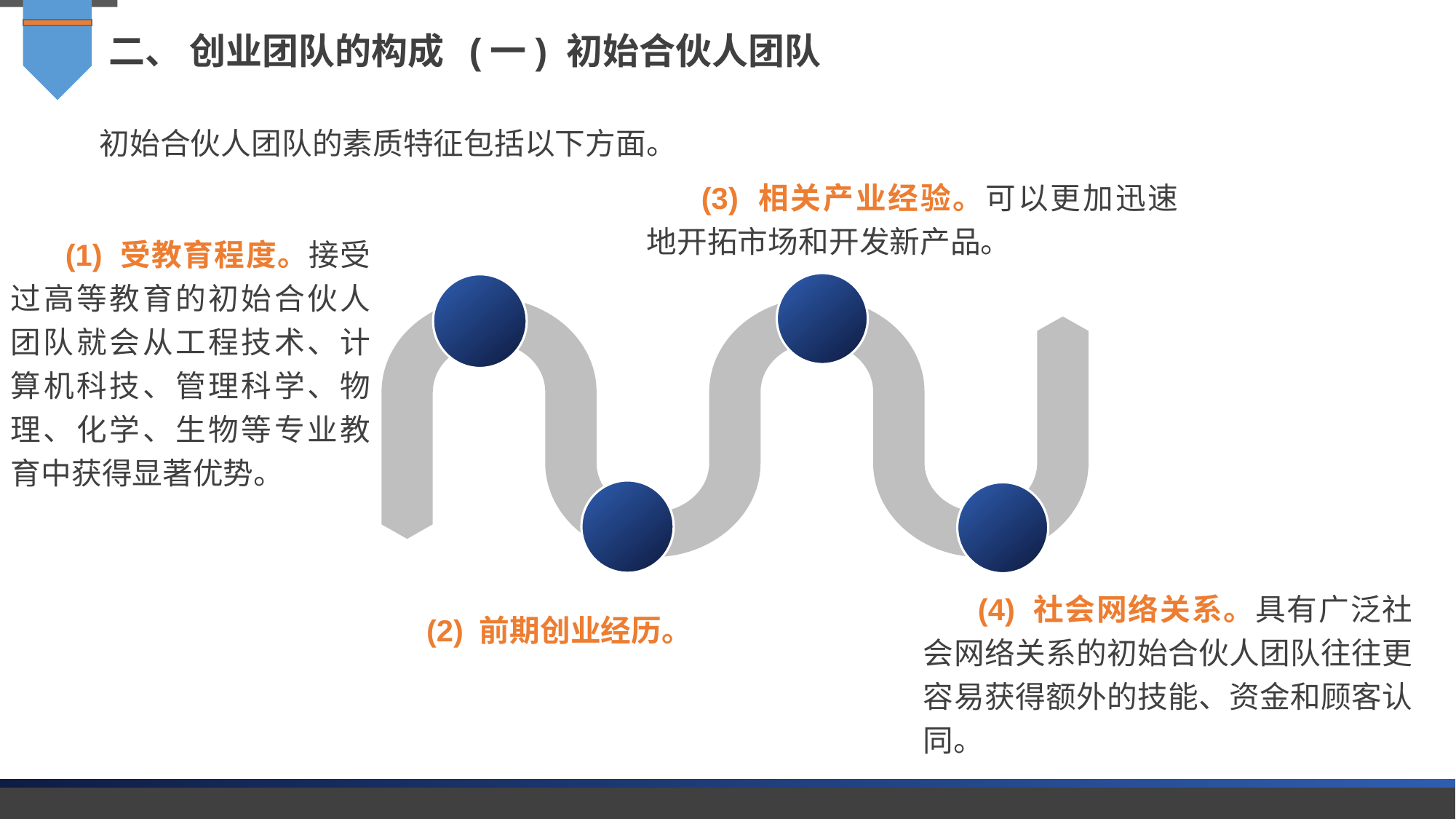

二、 创业团队的构成  (一) 初始合伙人团队

初始合伙人团队的素质特征包括以下方面。
(3) 相关产业经验。可以更加迅速地开拓市场和开发新产品。
(1) 受教育程度。接受过高等教育的初始合伙人团队就会从工程技术、计算机科技、管理科学、物理、化学、生物等专业教育中获得显著优势。

(4) 社会网络关系。具有广泛社会网络关系的初始合伙人团队往往更容易获得额外的技能、资金和顾客认同。
(2) 前期创业经历。